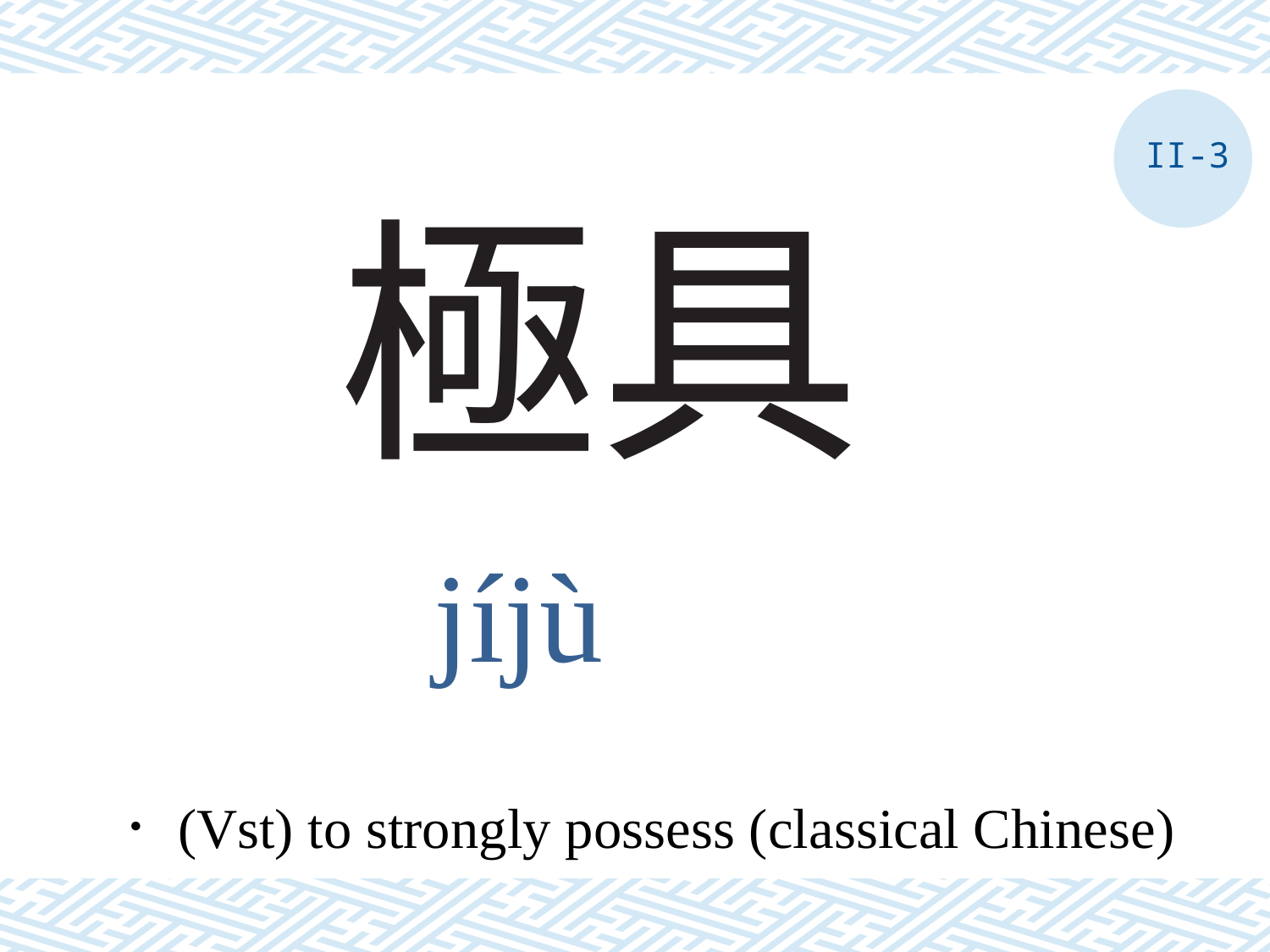

II-3

# 極具
jíjù
．(Vst) to strongly possess (classical Chinese)